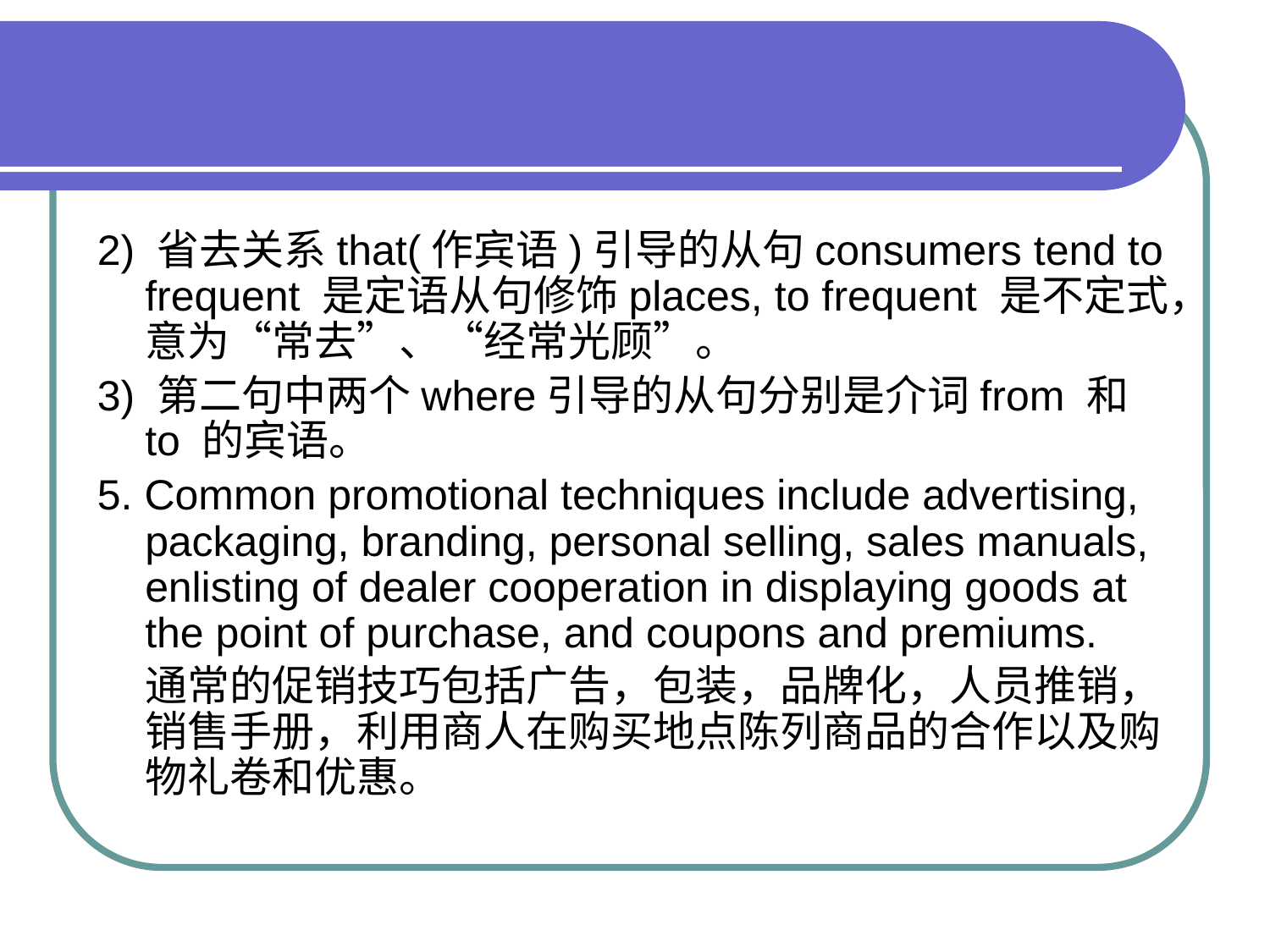

#
2) 省去关系that(作宾语)引导的从句consumers tend to frequent 是定语从句修饰places, to frequent 是不定式，意为“常去”、“经常光顾”。
3) 第二句中两个where引导的从句分别是介词from 和to 的宾语。
5. Common promotional techniques include advertising, packaging, branding, personal selling, sales manuals, enlisting of dealer cooperation in displaying goods at the point of purchase, and coupons and premiums.
    通常的促销技巧包括广告，包装，品牌化，人员推销，销售手册，利用商人在购买地点陈列商品的合作以及购物礼卷和优惠。